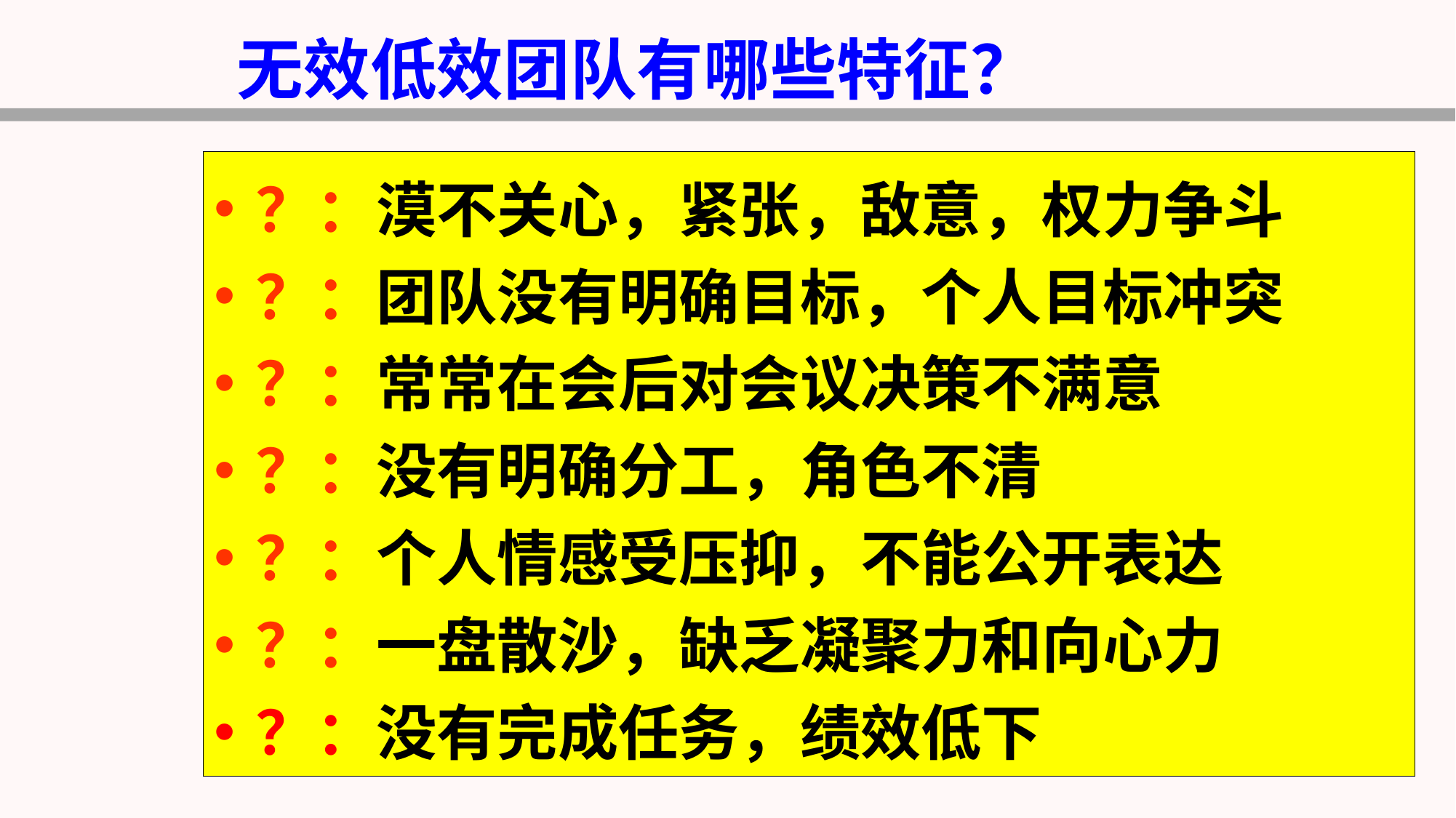

无效低效团队有哪些特征？
？：漠不关心，紧张，敌意，权力争斗
？：团队没有明确目标，个人目标冲突
？：常常在会后对会议决策不满意
？：没有明确分工，角色不清
？：个人情感受压抑，不能公开表达
？：一盘散沙，缺乏凝聚力和向心力
？：没有完成任务，绩效低下